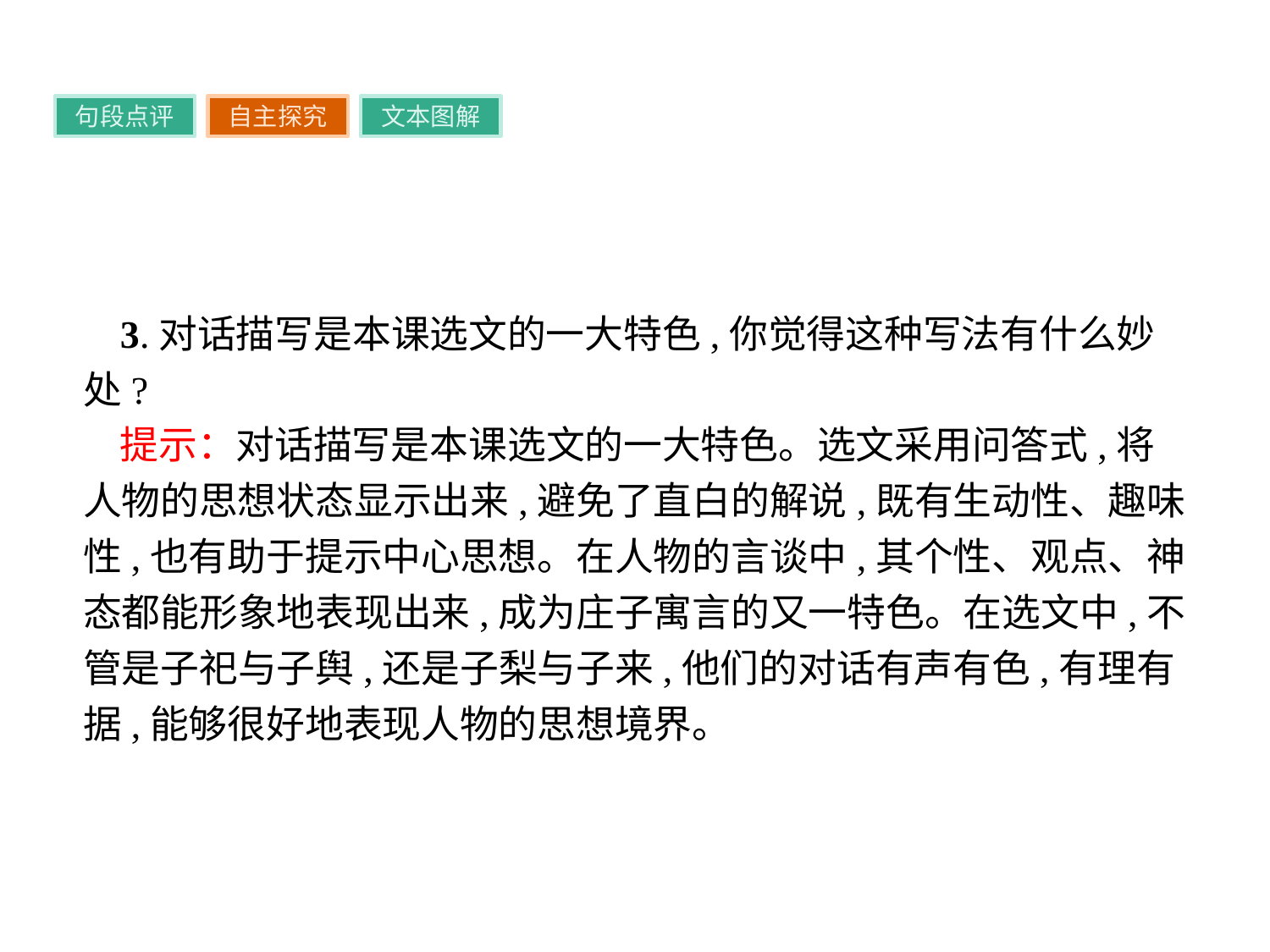

句段点评
自主探究
文本图解
3.对话描写是本课选文的一大特色,你觉得这种写法有什么妙处?
提示：对话描写是本课选文的一大特色。选文采用问答式,将人物的思想状态显示出来,避免了直白的解说,既有生动性、趣味性,也有助于提示中心思想。在人物的言谈中,其个性、观点、神态都能形象地表现出来,成为庄子寓言的又一特色。在选文中,不管是子祀与子舆,还是子梨与子来,他们的对话有声有色,有理有据,能够很好地表现人物的思想境界。